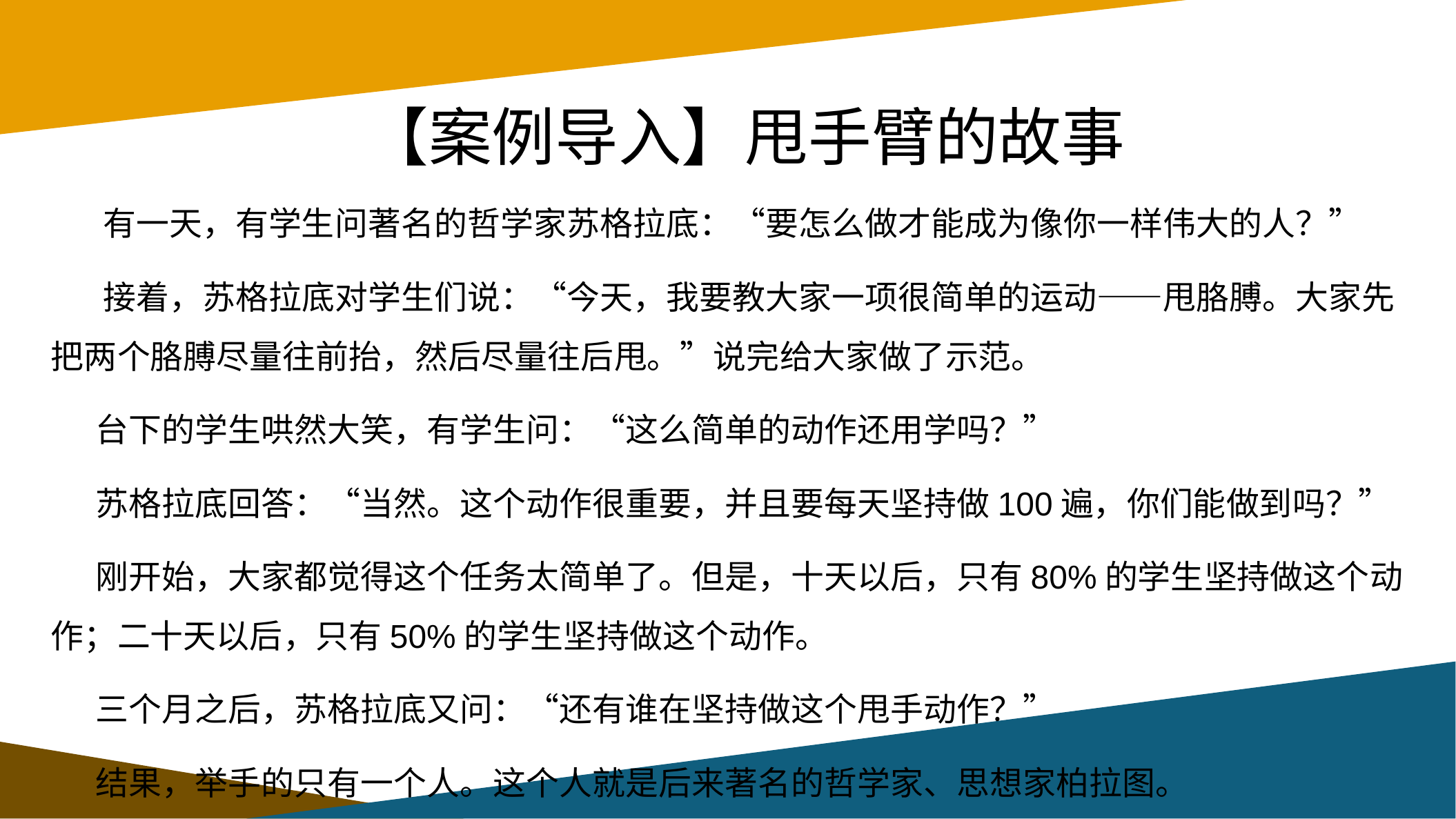

# 【案例导入】甩手臂的故事
      有一天，有学生问著名的哲学家苏格拉底：“要怎么做才能成为像你一样伟大的人？”
      接着，苏格拉底对学生们说：“今天，我要教大家一项很简单的运动——甩胳膊。大家先把两个胳膊尽量往前抬，然后尽量往后甩。”说完给大家做了示范。
     台下的学生哄然大笑，有学生问：“这么简单的动作还用学吗？”
     苏格拉底回答：“当然。这个动作很重要，并且要每天坚持做100遍，你们能做到吗？”
     刚开始，大家都觉得这个任务太简单了。但是，十天以后，只有80%的学生坚持做这个动作；二十天以后，只有50%的学生坚持做这个动作。
     三个月之后，苏格拉底又问：“还有谁在坚持做这个甩手动作？”
     结果，举手的只有一个人。这个人就是后来著名的哲学家、思想家柏拉图。